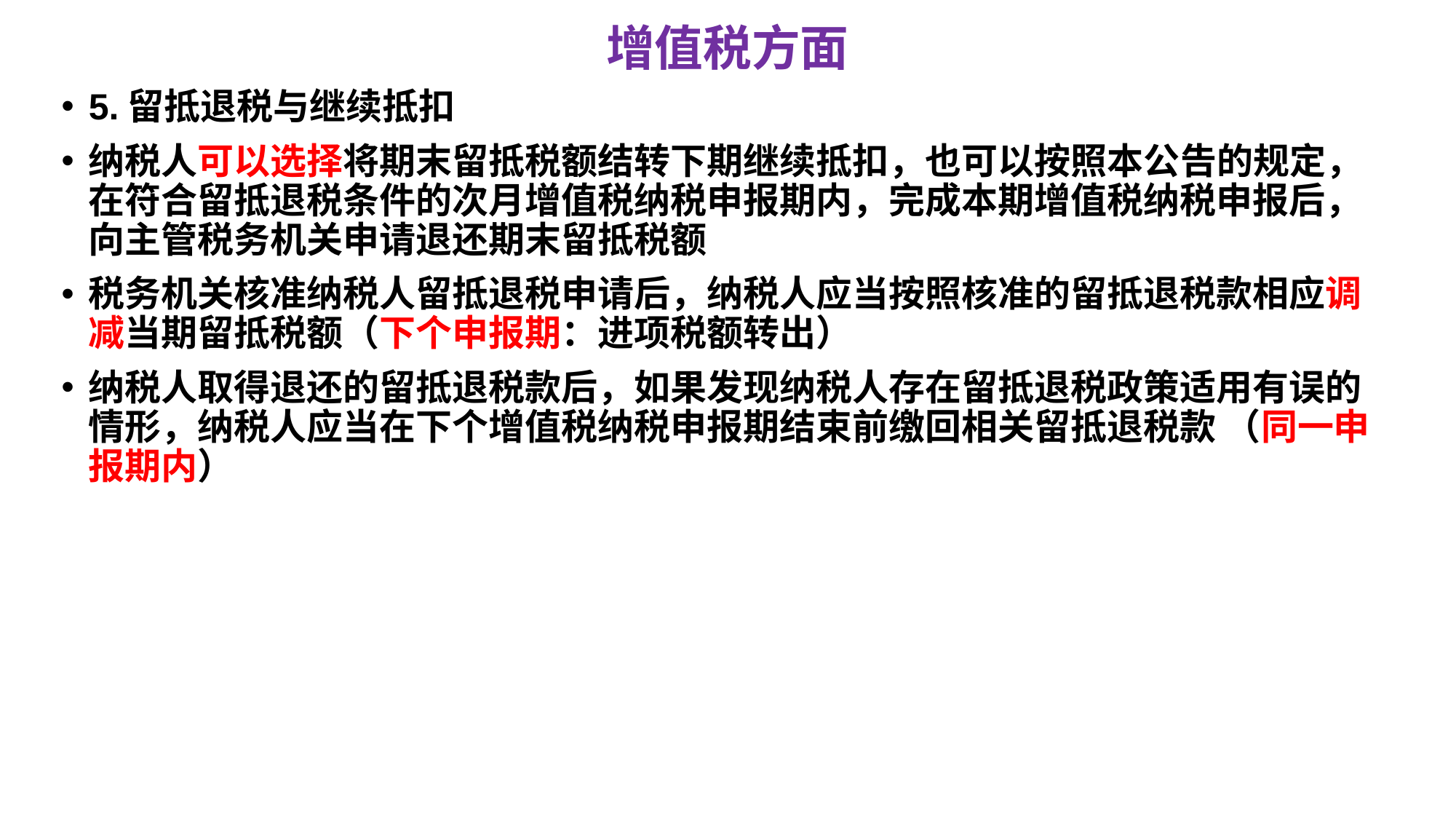

# 增值税方面
5.留抵退税与继续抵扣
纳税人可以选择将期末留抵税额结转下期继续抵扣，也可以按照本公告的规定，在符合留抵退税条件的次月增值税纳税申报期内，完成本期增值税纳税申报后，向主管税务机关申请退还期末留抵税额
税务机关核准纳税人留抵退税申请后，纳税人应当按照核准的留抵退税款相应调减当期留抵税额（下个申报期：进项税额转出）
纳税人取得退还的留抵退税款后，如果发现纳税人存在留抵退税政策适用有误的情形，纳税人应当在下个增值税纳税申报期结束前缴回相关留抵退税款 （同一申报期内）